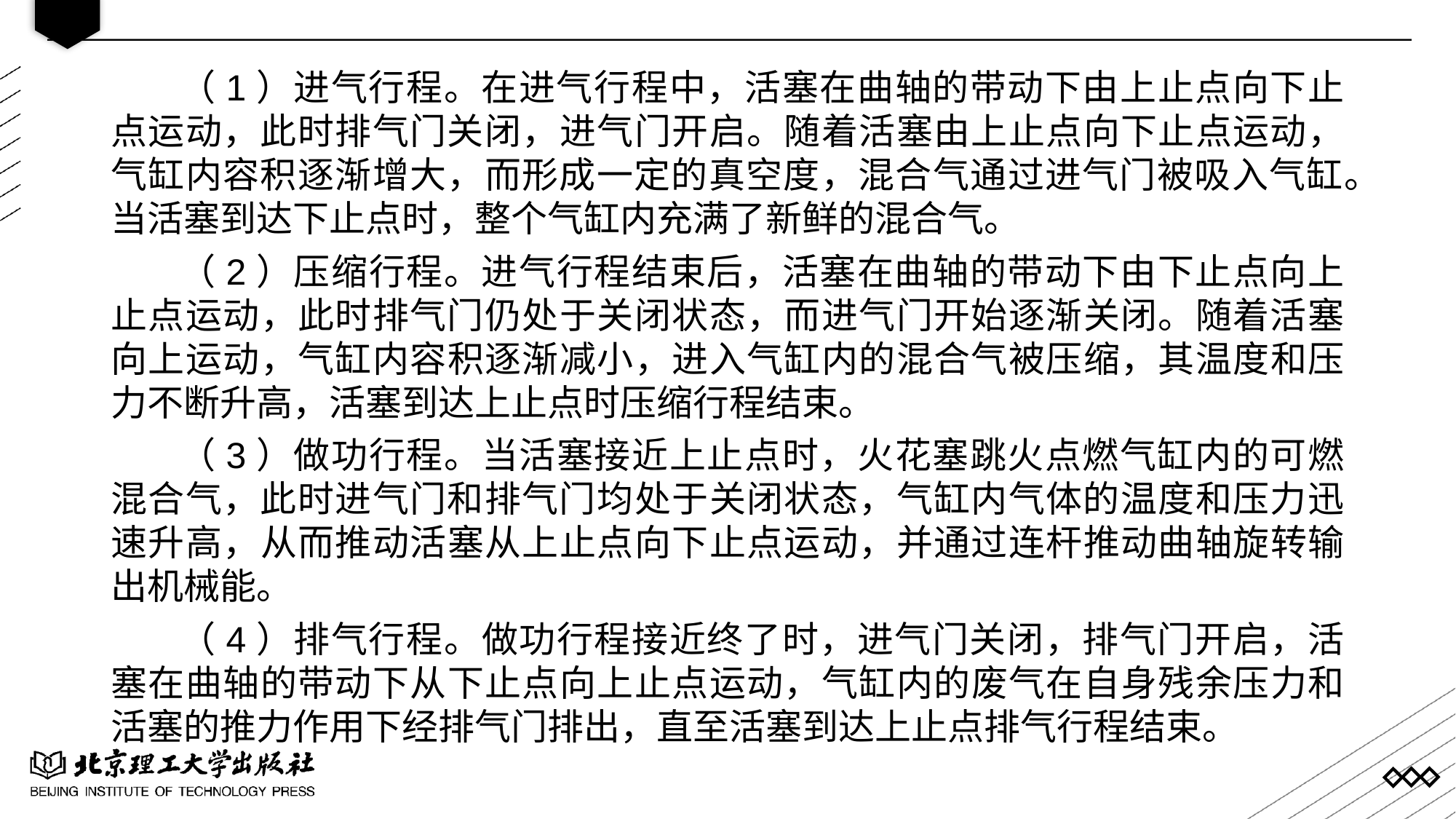

（1）进气行程。在进气行程中，活塞在曲轴的带动下由上止点向下止点运动，此时排气门关闭，进气门开启。随着活塞由上止点向下止点运动，气缸内容积逐渐增大，而形成一定的真空度，混合气通过进气门被吸入气缸。当活塞到达下止点时，整个气缸内充满了新鲜的混合气。
（2）压缩行程。进气行程结束后，活塞在曲轴的带动下由下止点向上止点运动，此时排气门仍处于关闭状态，而进气门开始逐渐关闭。随着活塞向上运动，气缸内容积逐渐减小，进入气缸内的混合气被压缩，其温度和压力不断升高，活塞到达上止点时压缩行程结束。
（3）做功行程。当活塞接近上止点时，火花塞跳火点燃气缸内的可燃混合气，此时进气门和排气门均处于关闭状态，气缸内气体的温度和压力迅速升高，从而推动活塞从上止点向下止点运动，并通过连杆推动曲轴旋转输出机械能。
（4）排气行程。做功行程接近终了时，进气门关闭，排气门开启，活塞在曲轴的带动下从下止点向上止点运动，气缸内的废气在自身残余压力和活塞的推力作用下经排气门排出，直至活塞到达上止点排气行程结束。